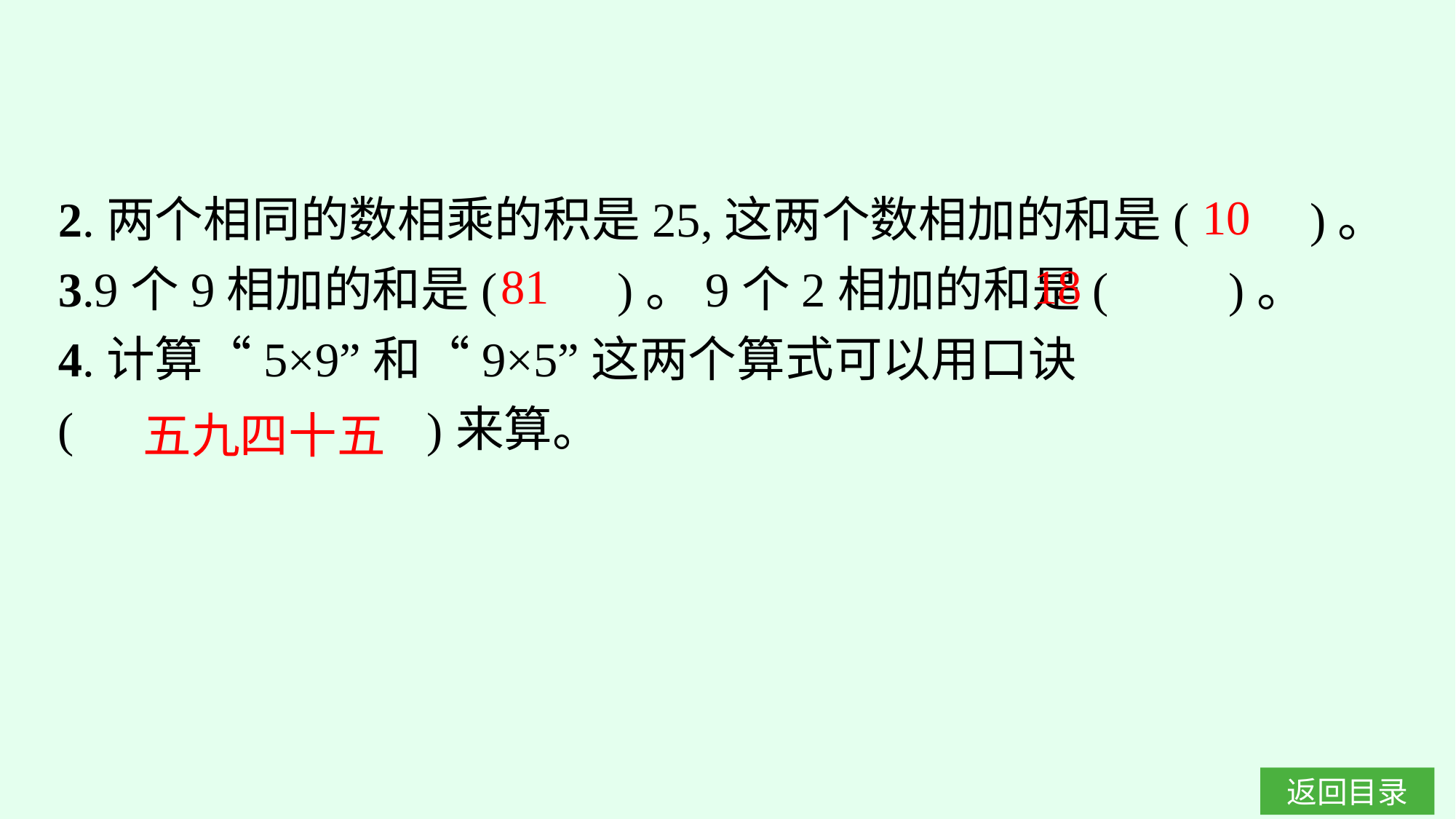

10
2.两个相同的数相乘的积是25,这两个数相加的和是(　　)。
3.9个9相加的和是(　　)。9个2相加的和是(　　)。
4.计算“5×9”和“9×5”这两个算式可以用口诀
(                             )来算。
81
18
五九四十五